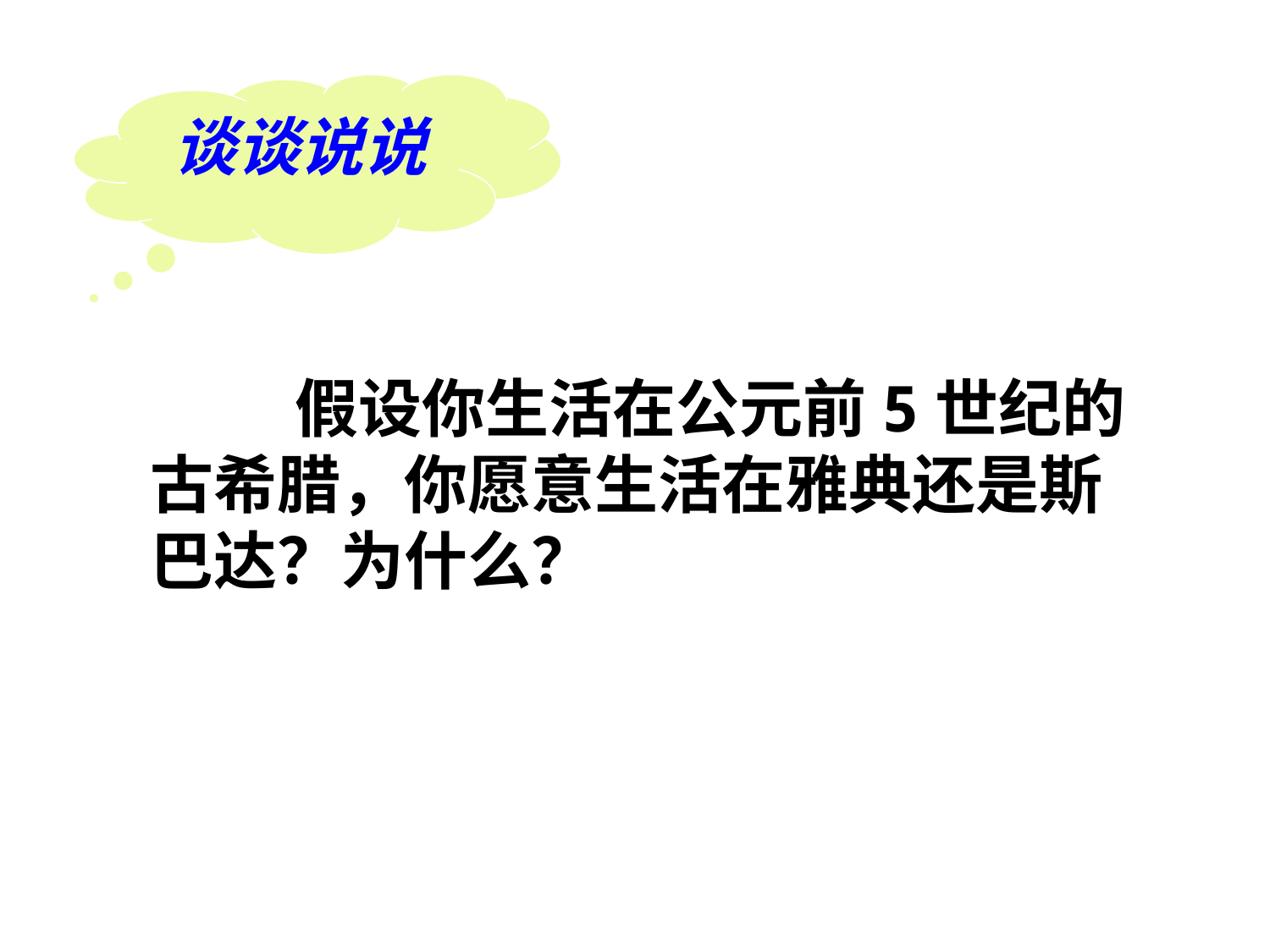

谈谈说说
         假设你生活在公元前5世纪的古希腊，你愿意生活在雅典还是斯巴达？为什么？